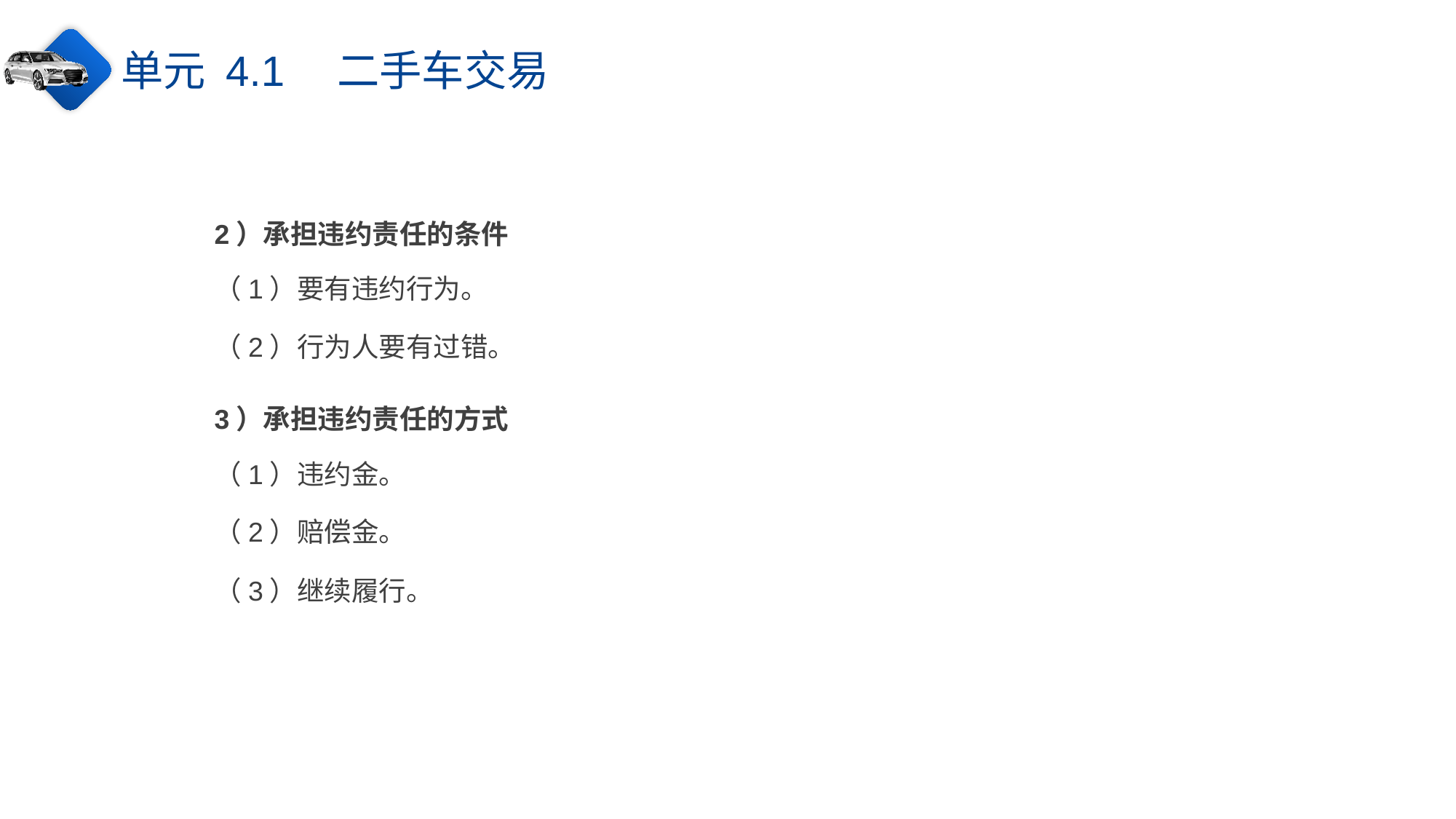

单元 4.1　二手车交易
2）承担违约责任的条件
（1）要有违约行为。
（2）行为人要有过错。
3）承担违约责任的方式
（1）违约金。
（2）赔偿金。
（3）继续履行。